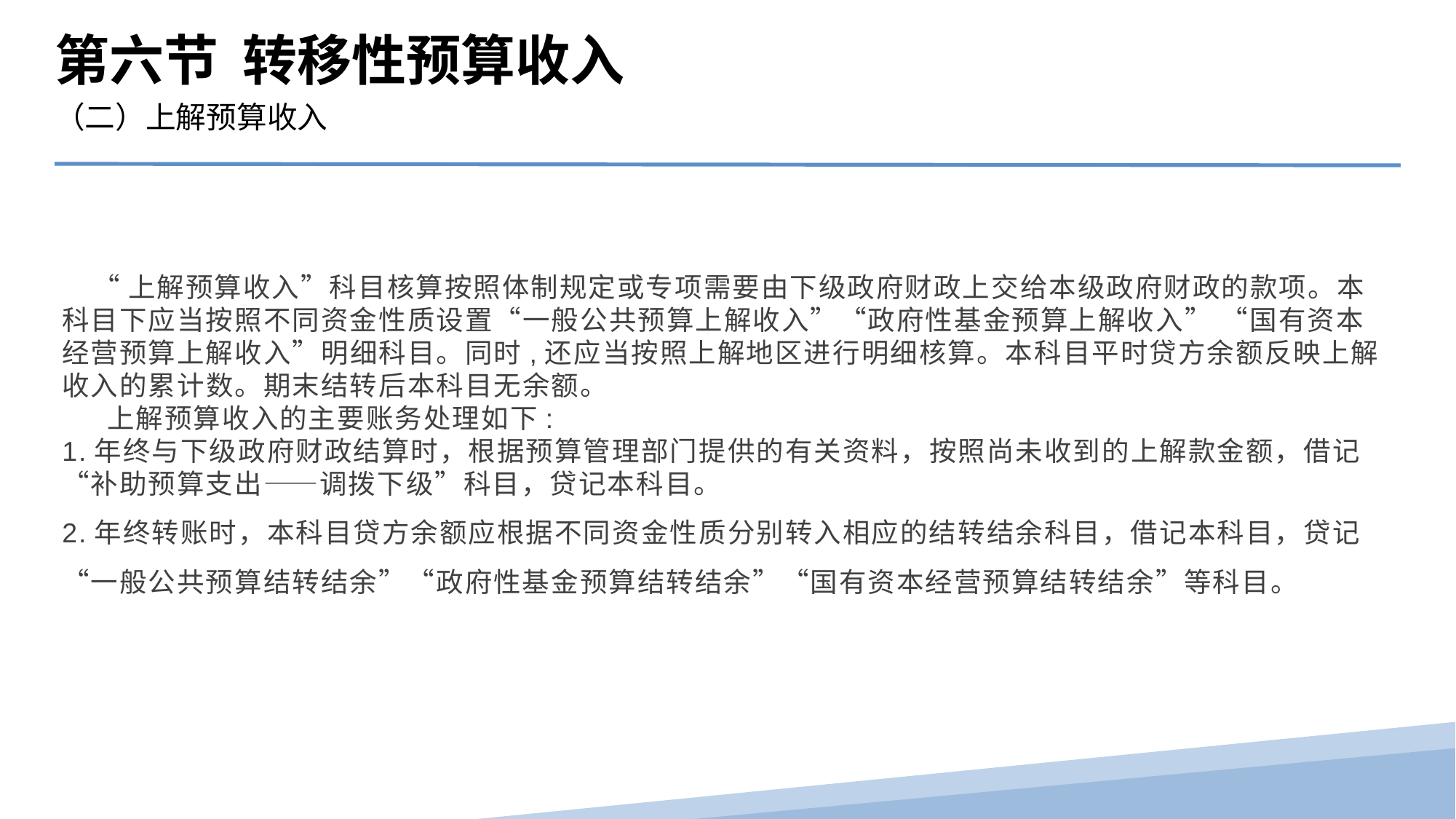

第六节  转移性预算收入
（二）上解预算收入
    “上解预算收入”科目核算按照体制规定或专项需要由下级政府财政上交给本级政府财政的款项。本科目下应当按照不同资金性质设置“一般公共预算上解收入”“政府性基金预算上解收入” “国有资本经营预算上解收入”明细科目。同时,还应当按照上解地区进行明细核算。本科目平时贷方余额反映上解收入的累计数。期末结转后本科目无余额。
     上解预算收入的主要账务处理如下:
1.年终与下级政府财政结算时，根据预算管理部门提供的有关资料，按照尚未收到的上解款金额，借记“补助预算支出――调拨下级”科目，贷记本科目。
2.年终转账时，本科目贷方余额应根据不同资金性质分别转入相应的结转结余科目，借记本科目，贷记“一般公共预算结转结余”“政府性基金预算结转结余”“国有资本经营预算结转结余”等科目。